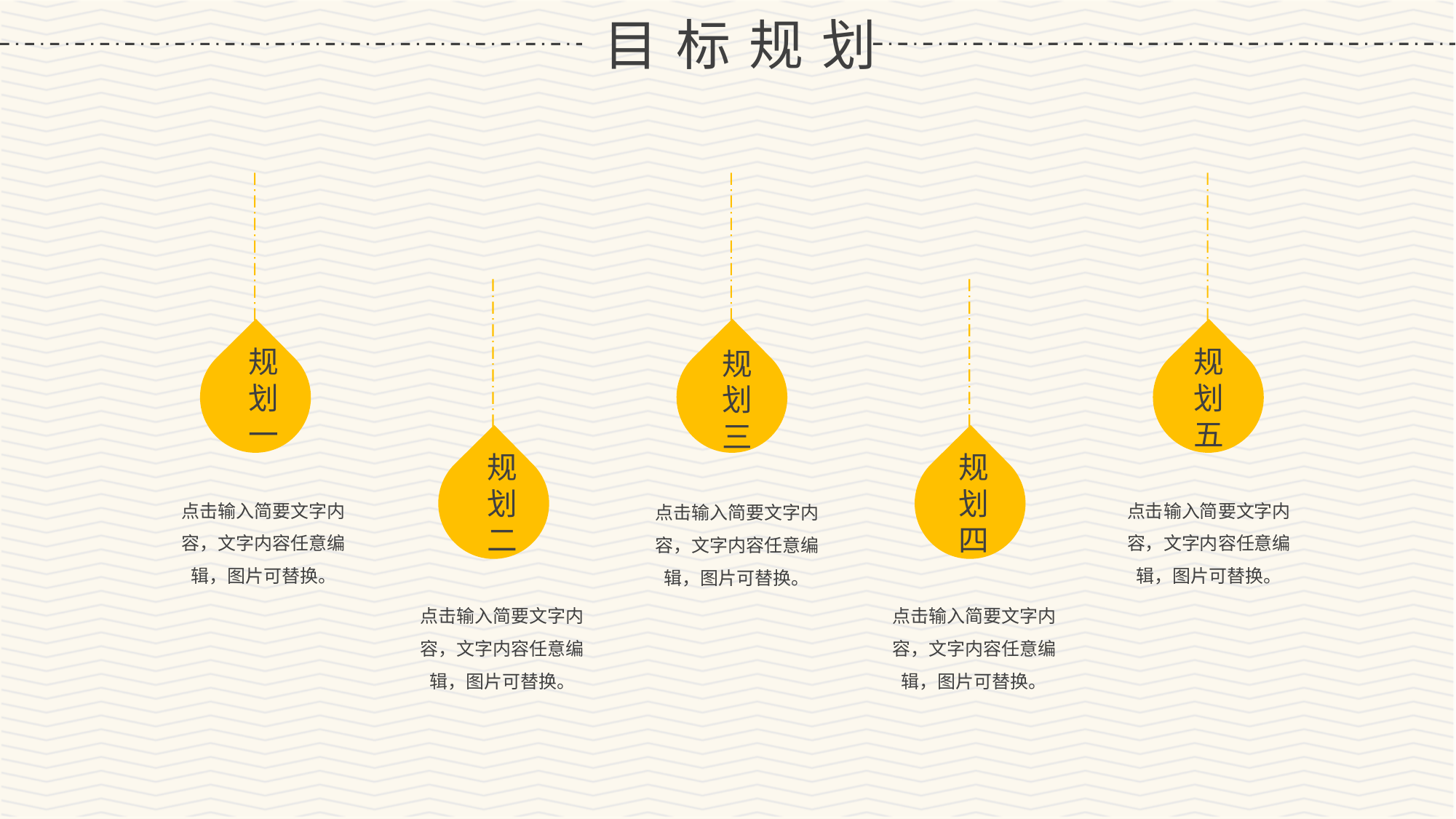

目标规划

规
划
一
规
划
五
规
划
三
规
划
二
规
划
四
点击输入简要文字内容，文字内容任意编辑，图片可替换。
点击输入简要文字内容，文字内容任意编辑，图片可替换。
点击输入简要文字内容，文字内容任意编辑，图片可替换。
点击输入简要文字内容，文字内容任意编辑，图片可替换。
点击输入简要文字内容，文字内容任意编辑，图片可替换。